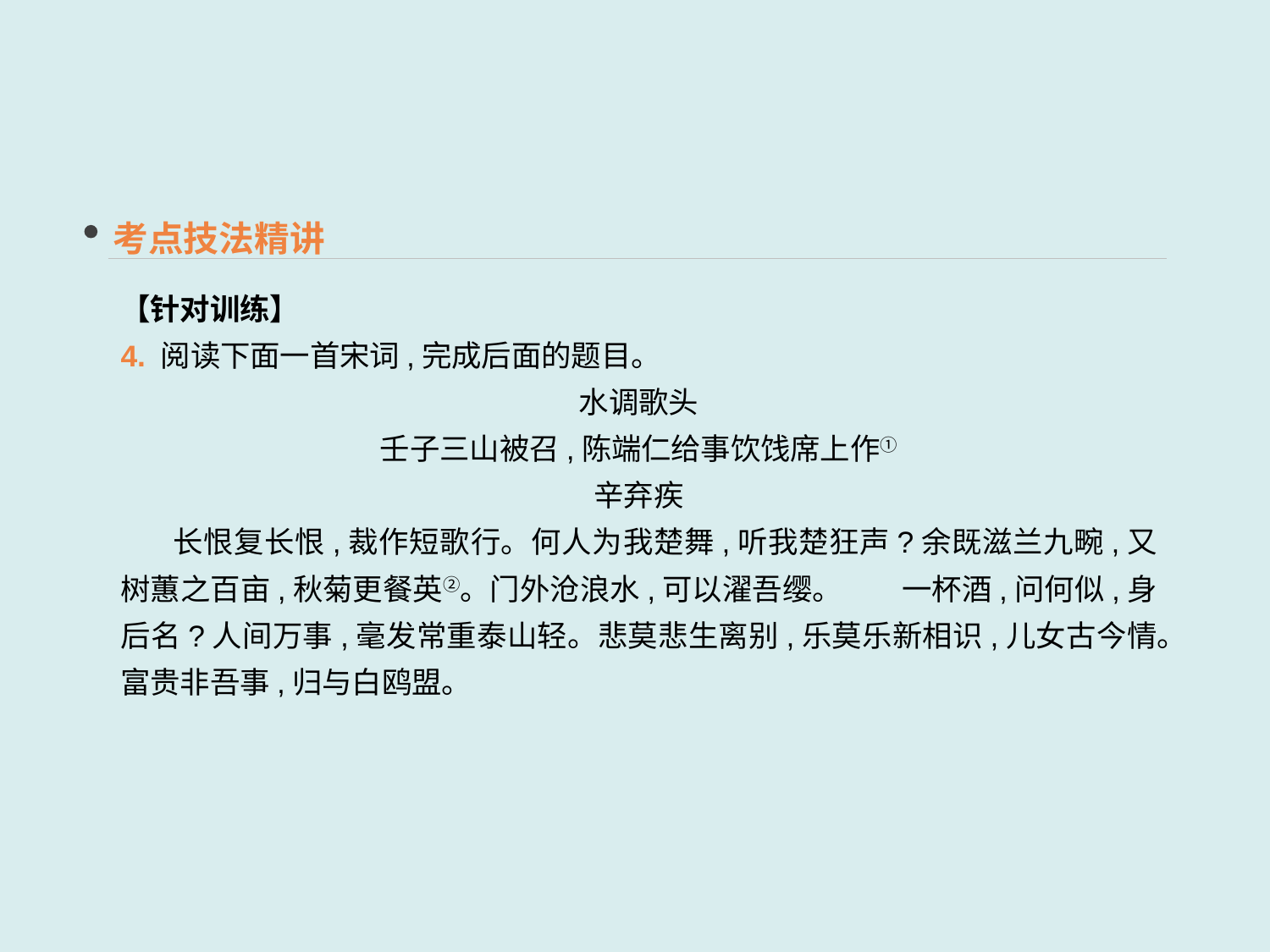

考点技法精讲

【针对训练】
4. 阅读下面一首宋词,完成后面的题目。
水调歌头
壬子三山被召,陈端仁给事饮饯席上作①
辛弃疾
      长恨复长恨,裁作短歌行。何人为我楚舞,听我楚狂声?余既滋兰九畹,又树蕙之百亩,秋菊更餐英②。门外沧浪水,可以濯吾缨。　　一杯酒,问何似,身后名?人间万事,毫发常重泰山轻。悲莫悲生离别,乐莫乐新相识,儿女古今情。富贵非吾事,归与白鸥盟。